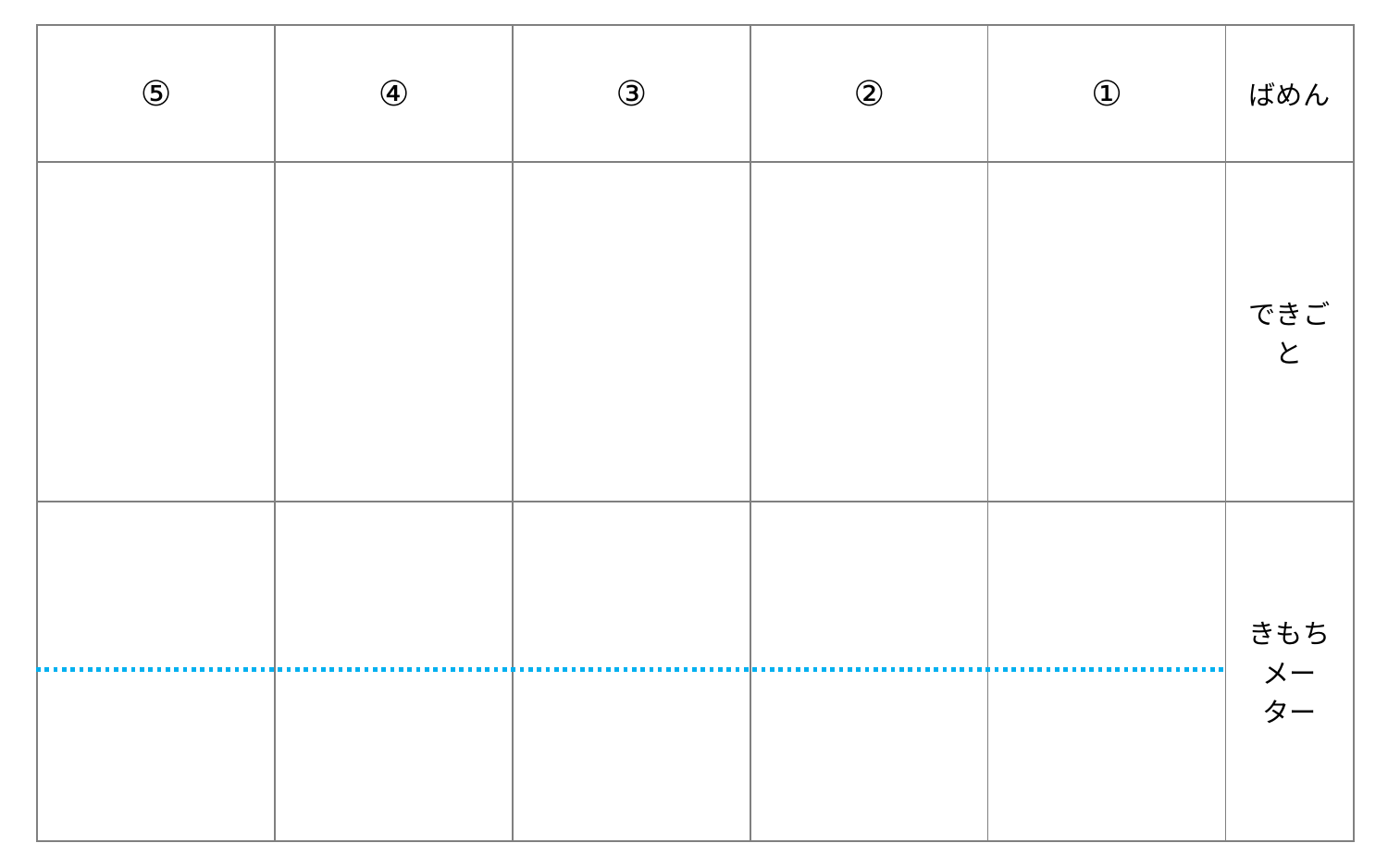

| ⑤ | ④ | ③ | ② | ① | ばめん |
| --- | --- | --- | --- | --- | --- |
|  |  |  |  |  | できごと |
|  |  |  |  |  | きもちメーター |